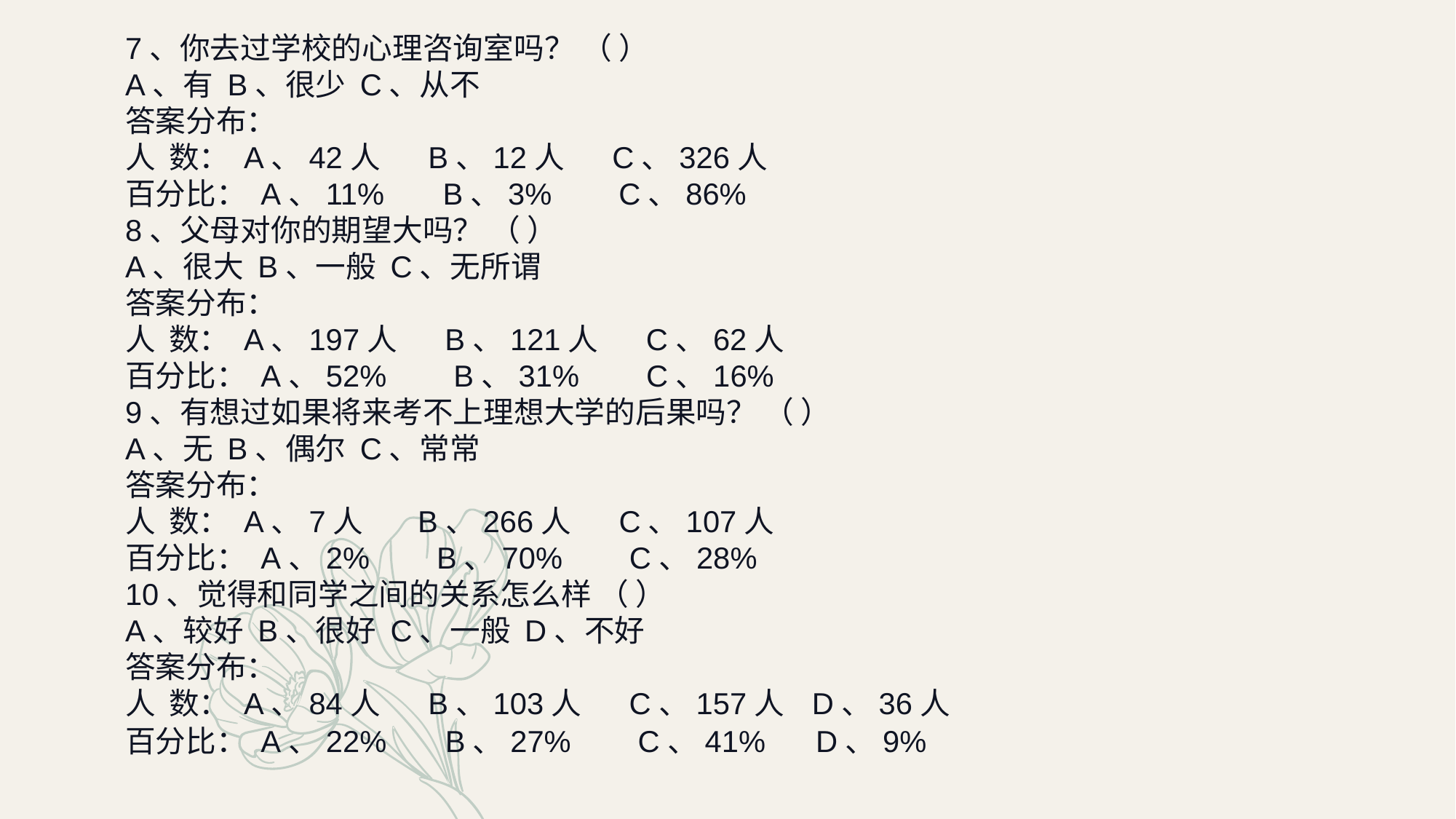

https://www.ypppt.com/
7、你去过学校的心理咨询室吗？ （ ） A、有 B、很少 C、从不 答案分布：人  数： A、42人      B、12人      C、326人百分比： A、11%       B、3%        C、86%8、父母对你的期望大吗？ （ ） A、很大 B、一般 C、无所谓 答案分布：人  数： A、197人      B、121人      C、62人百分比： A、52%        B、31%        C、16%9、有想过如果将来考不上理想大学的后果吗？ （ ） A、无 B、偶尔 C、常常 答案分布：人  数： A、7人       B、266人      C、107人百分比： A、2%        B、70%        C、28%10、觉得和同学之间的关系怎么样 （ ） A、较好 B、很好 C、一般 D、不好 答案分布：人  数： A、84人      B、103人      C、157人   D、36人百分比： A、22%       B、27%        C、41%      D、9%